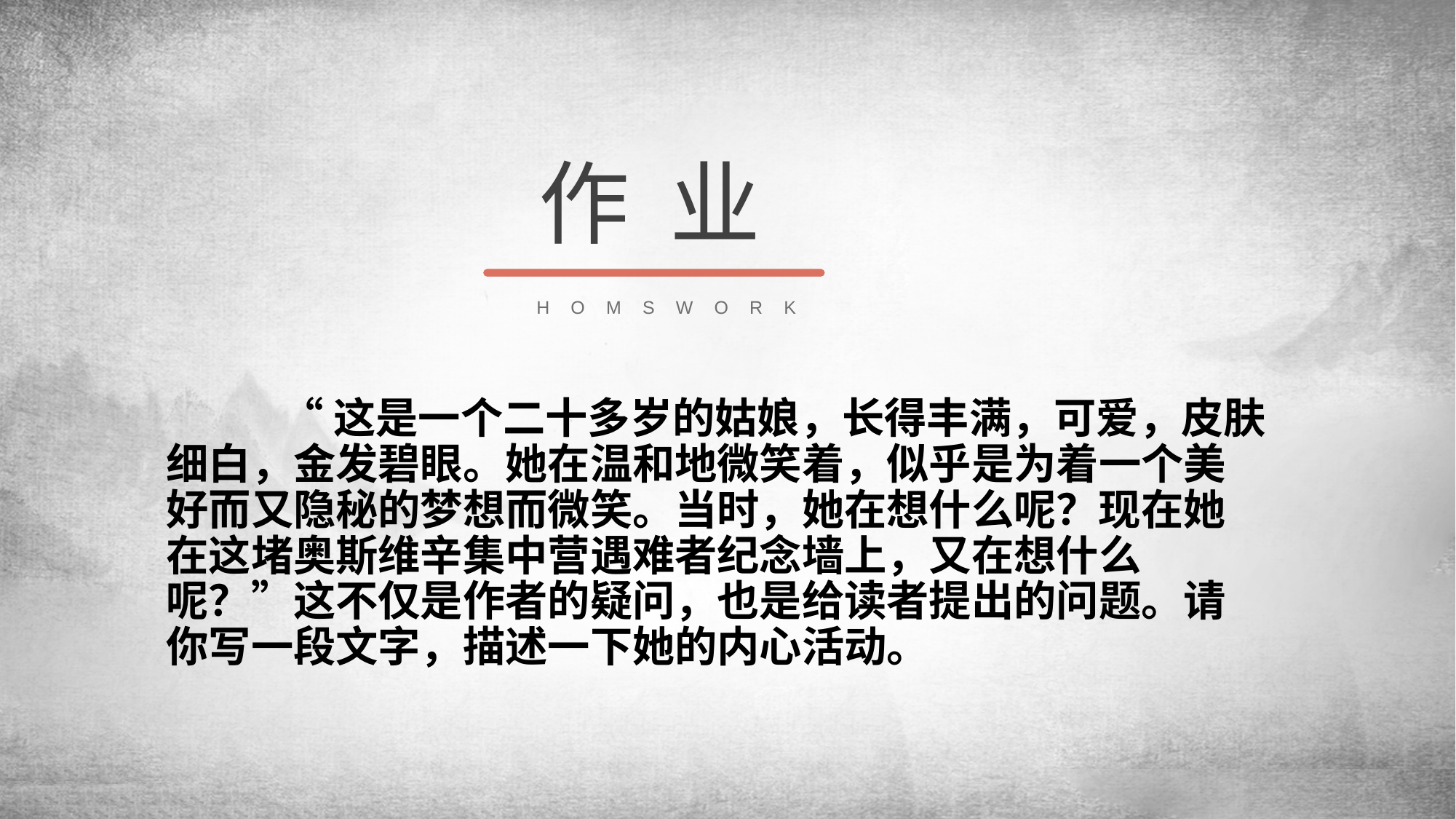

作  业
HOMSWORK
               “这是一个二十多岁的姑娘，长得丰满，可爱，皮肤细白，金发碧眼。她在温和地微笑着，似乎是为着一个美好而又隐秘的梦想而微笑。当时，她在想什么呢？现在她在这堵奥斯维辛集中营遇难者纪念墙上，又在想什么呢？”这不仅是作者的疑问，也是给读者提出的问题。请你写一段文字，描述一下她的内心活动。